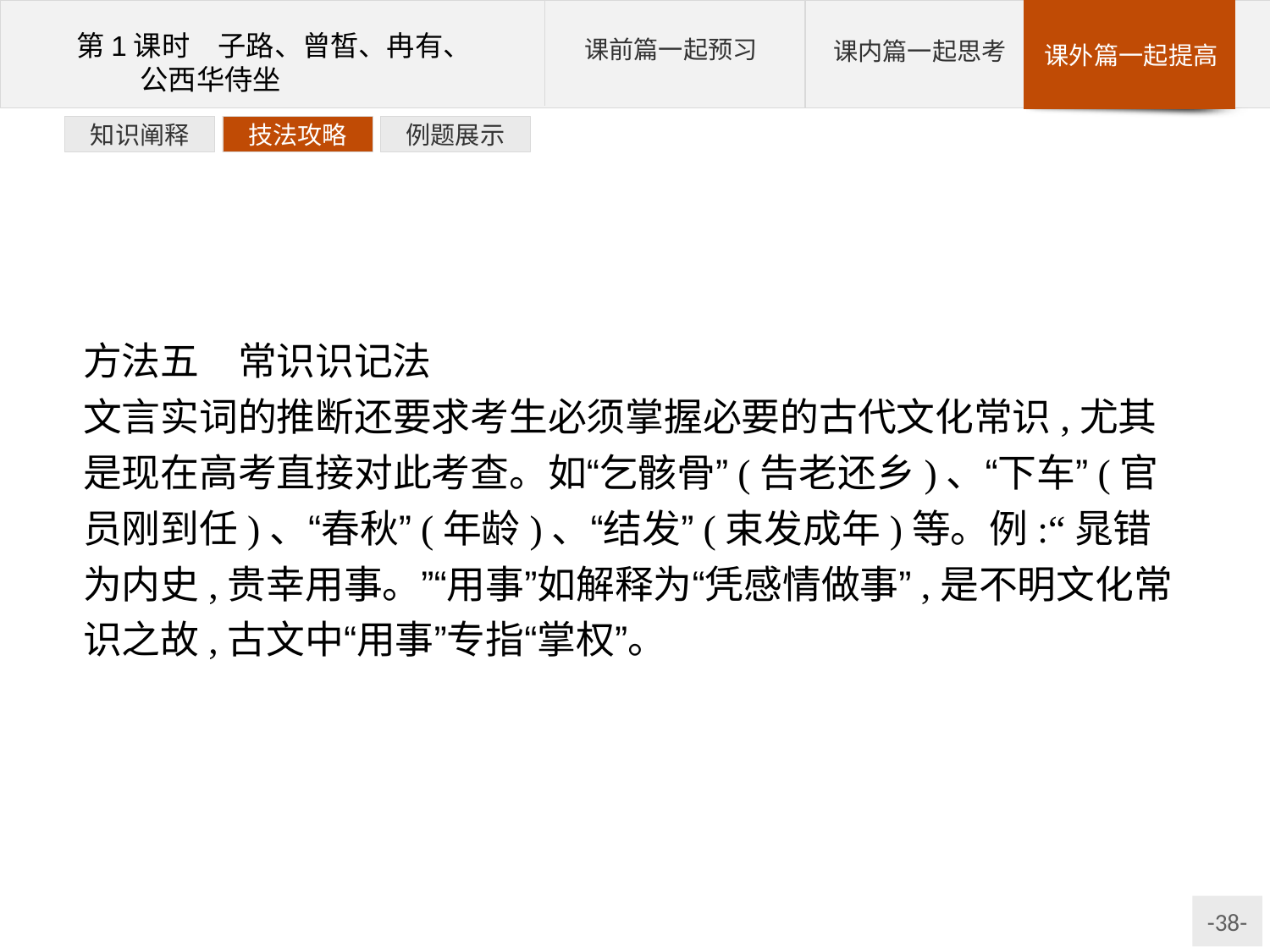

例题展示
技法攻略
知识阐释
方法五　常识识记法
文言实词的推断还要求考生必须掌握必要的古代文化常识,尤其是现在高考直接对此考查。如“乞骸骨”(告老还乡)、“下车”(官员刚到任)、“春秋”(年龄)、“结发”(束发成年)等。例:“晁错为内史,贵幸用事。”“用事”如解释为“凭感情做事”,是不明文化常识之故,古文中“用事”专指“掌权”。